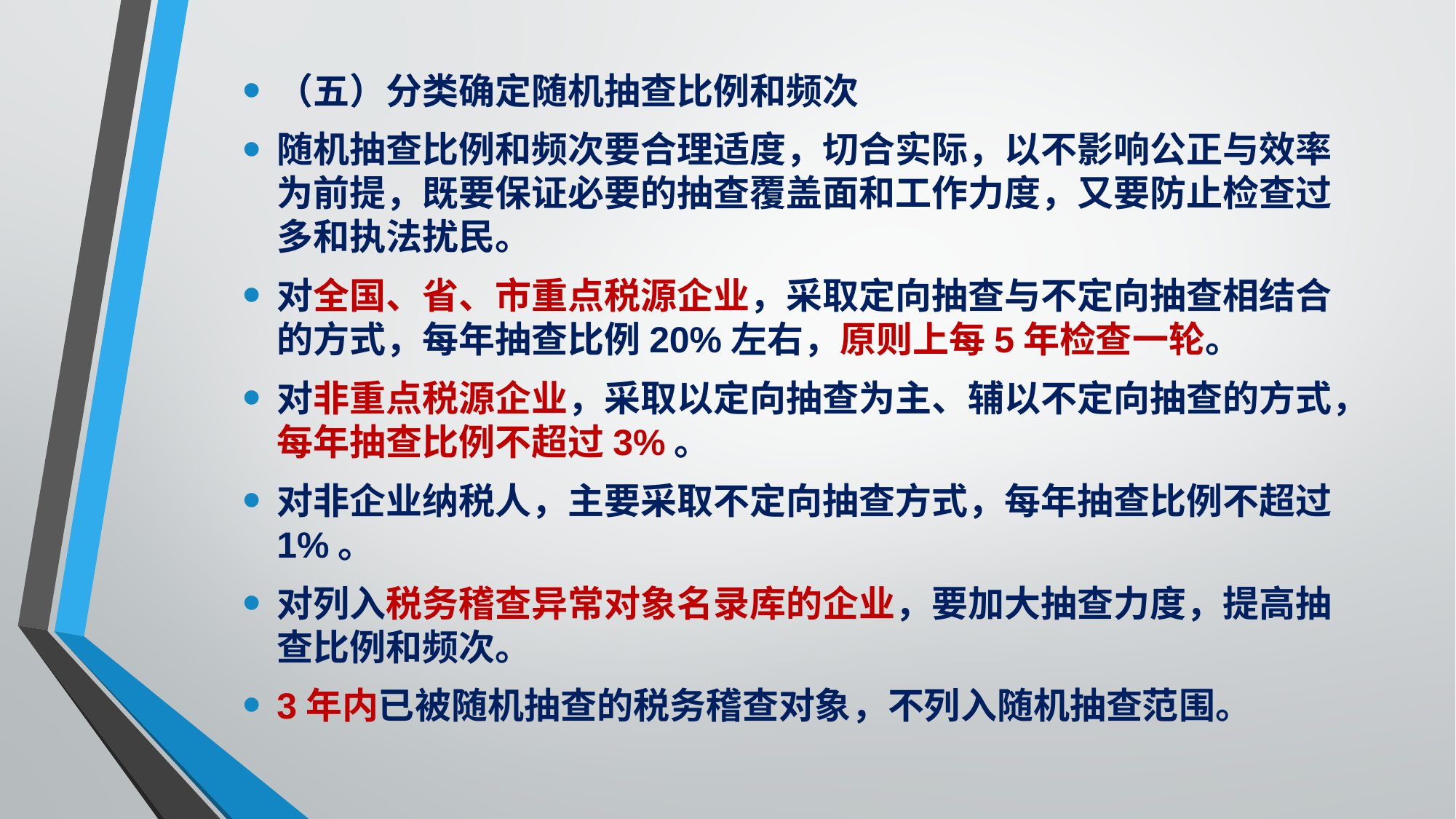

（五）分类确定随机抽查比例和频次
随机抽查比例和频次要合理适度，切合实际，以不影响公正与效率为前提，既要保证必要的抽查覆盖面和工作力度，又要防止检查过多和执法扰民。
对全国、省、市重点税源企业，采取定向抽查与不定向抽查相结合的方式，每年抽查比例20%左右，原则上每5年检查一轮。
对非重点税源企业，采取以定向抽查为主、辅以不定向抽查的方式，每年抽查比例不超过3%。
对非企业纳税人，主要采取不定向抽查方式，每年抽查比例不超过1%。
对列入税务稽查异常对象名录库的企业，要加大抽查力度，提高抽查比例和频次。
3年内已被随机抽查的税务稽查对象，不列入随机抽查范围。